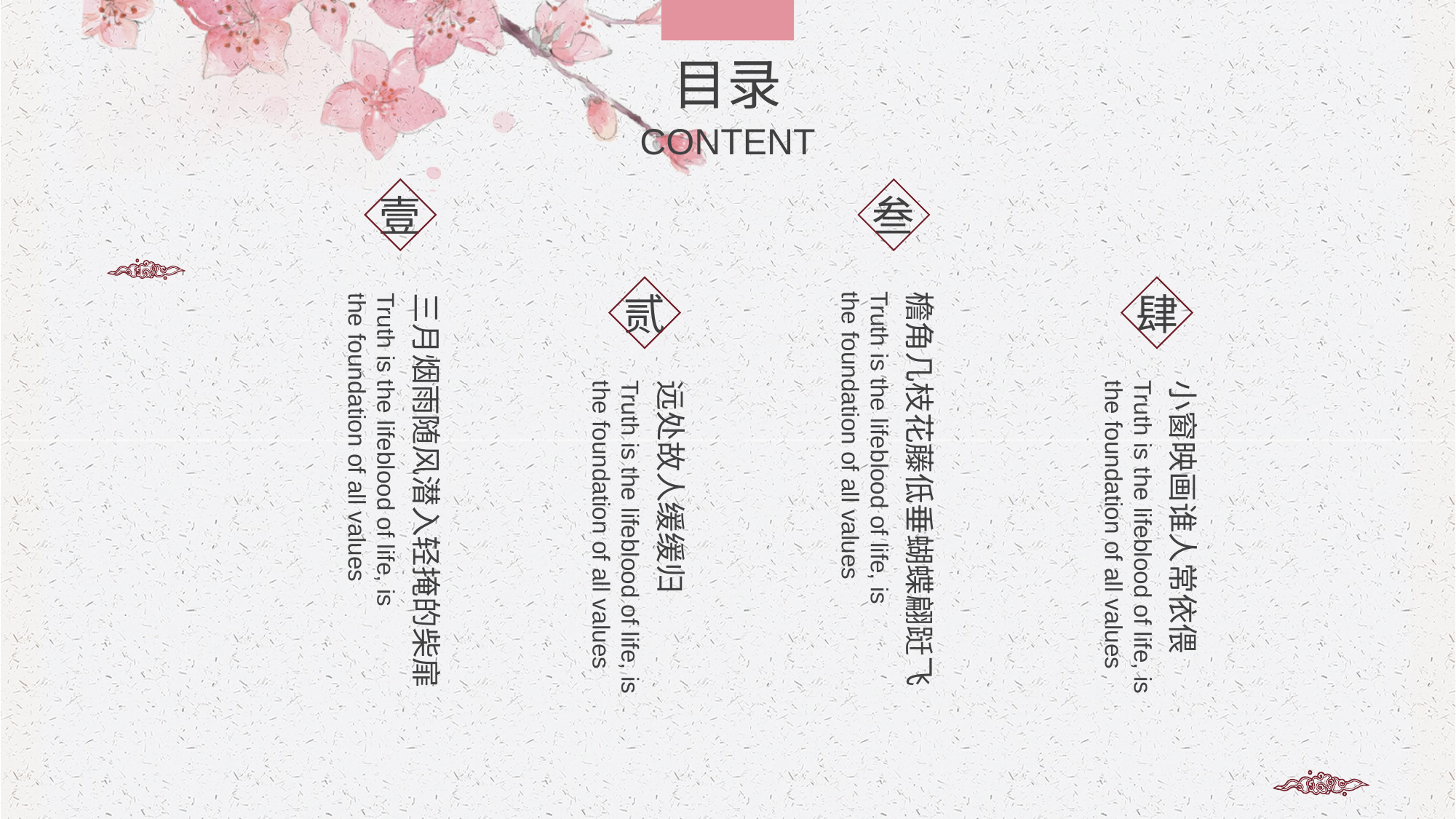

目录
CONTENT

壹

叁

贰

肆
Truth is the lifeblood of life, is the foundation of all values
檐角几枝花藤低垂蝴蝶翩跹飞
Truth is the lifeblood of life, is the foundation of all values
三月烟雨随风潜入轻掩的柴扉
Truth is the lifeblood of life, is the foundation of all values
远处故人缓缓归
Truth is the lifeblood of life, is the foundation of all values
小窗映画谁人常依偎